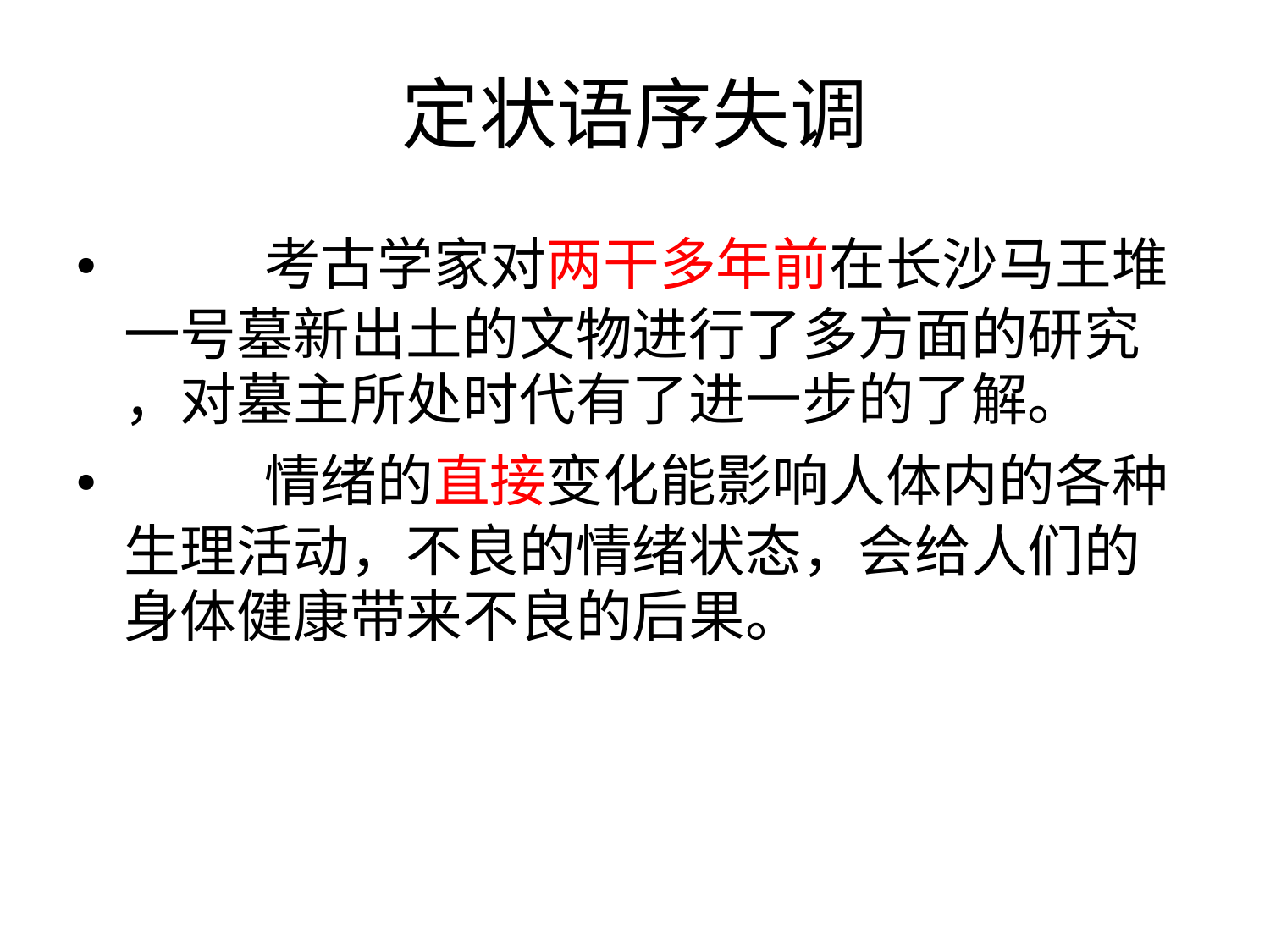

定状语序失调
• 考古学家对两干多年前在长沙马王堆
一号墓新出土的文物进行了多方面的研究
，对墓主所处时代有了进一步的了解。
• 情绪的直接变化能影响人体内的各种
生理活动，不良的情绪状态，会给人们的
身体健康带来不良的后果。